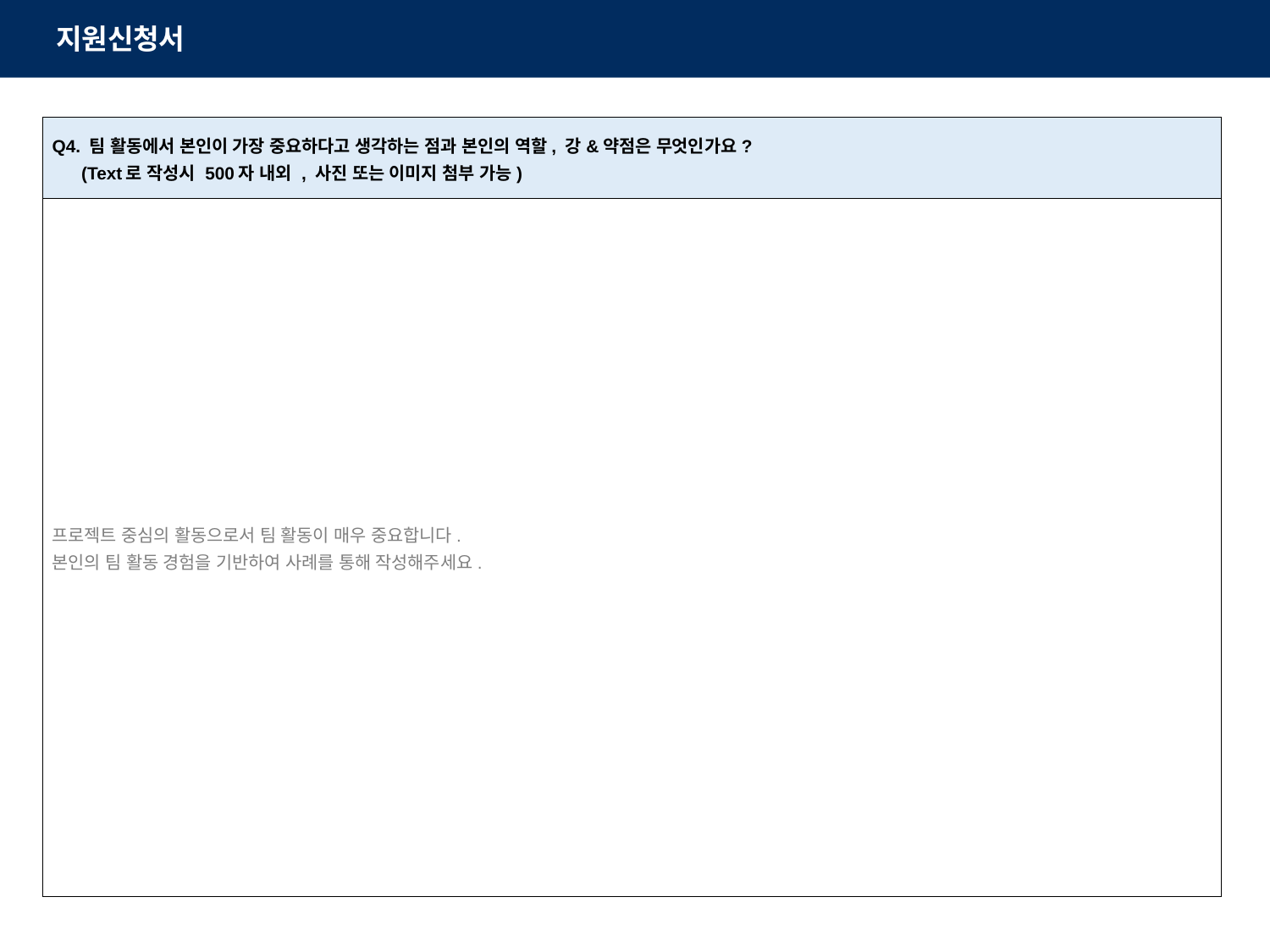

지원신청서
| Q4. 팀 활동에서 본인이 가장 중요하다고 생각하는 점과 본인의 역할, 강&약점은 무엇인가요? (Text로 작성시 500자 내외 , 사진 또는 이미지 첨부 가능) |
| --- |
| 프로젝트 중심의 활동으로서 팀 활동이 매우 중요합니다. 본인의 팀 활동 경험을 기반하여 사례를 통해 작성해주세요. |